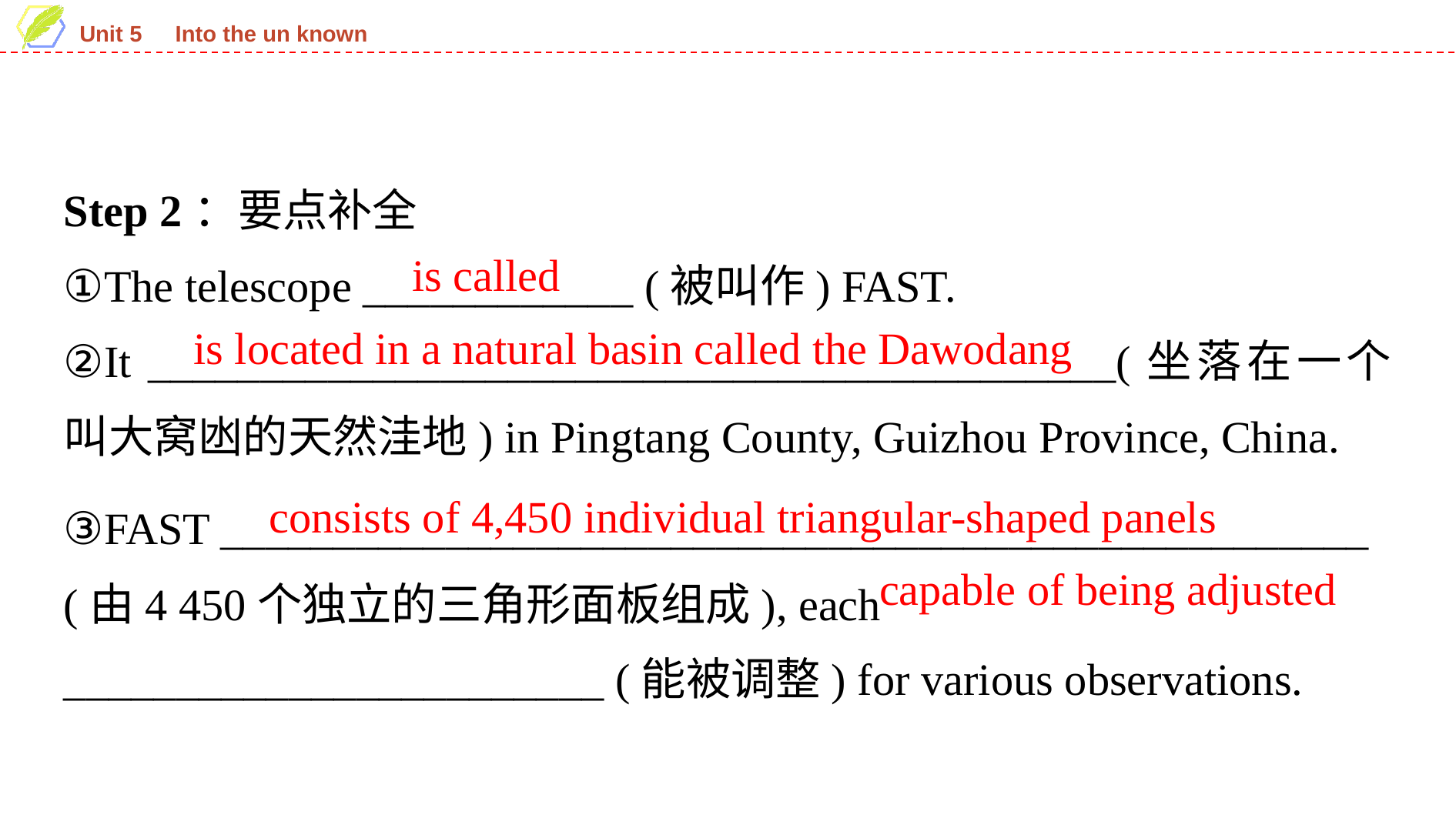

Step 2：要点补全
①The telescope ____________ (被叫作) FAST.
②It ___________________________________________(坐落在一个叫大窝凼的天然洼地) in Pingtang County, Guizhou Province, China.
is called
is located in a natural basin called the Dawodang
③FAST ___________________________________________________ (由4 450个独立的三角形面板组成), each ________________________ (能被调整) for various observations.
consists of 4,450 individual triangular-shaped panels
capable of being adjusted